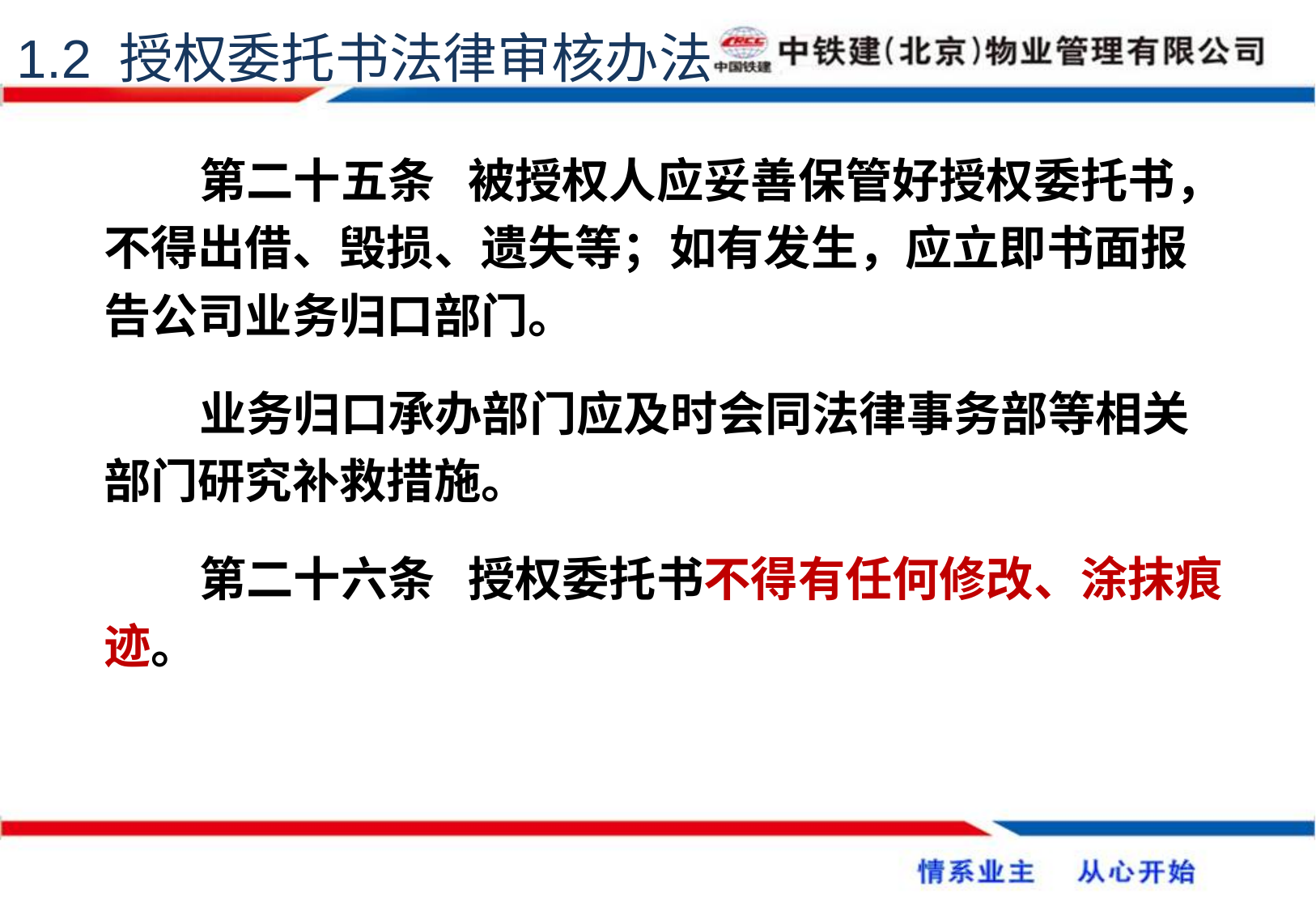

1.2 授权委托书法律审核办法
第二十五条	被授权人应妥善保管好授权委托书，不得出借、毁损、遗失等；如有发生，应立即书面报告公司业务归口部门。
业务归口承办部门应及时会同法律事务部等相关部门研究补救措施。
第二十六条	授权委托书不得有任何修改、涂抹痕迹。

32